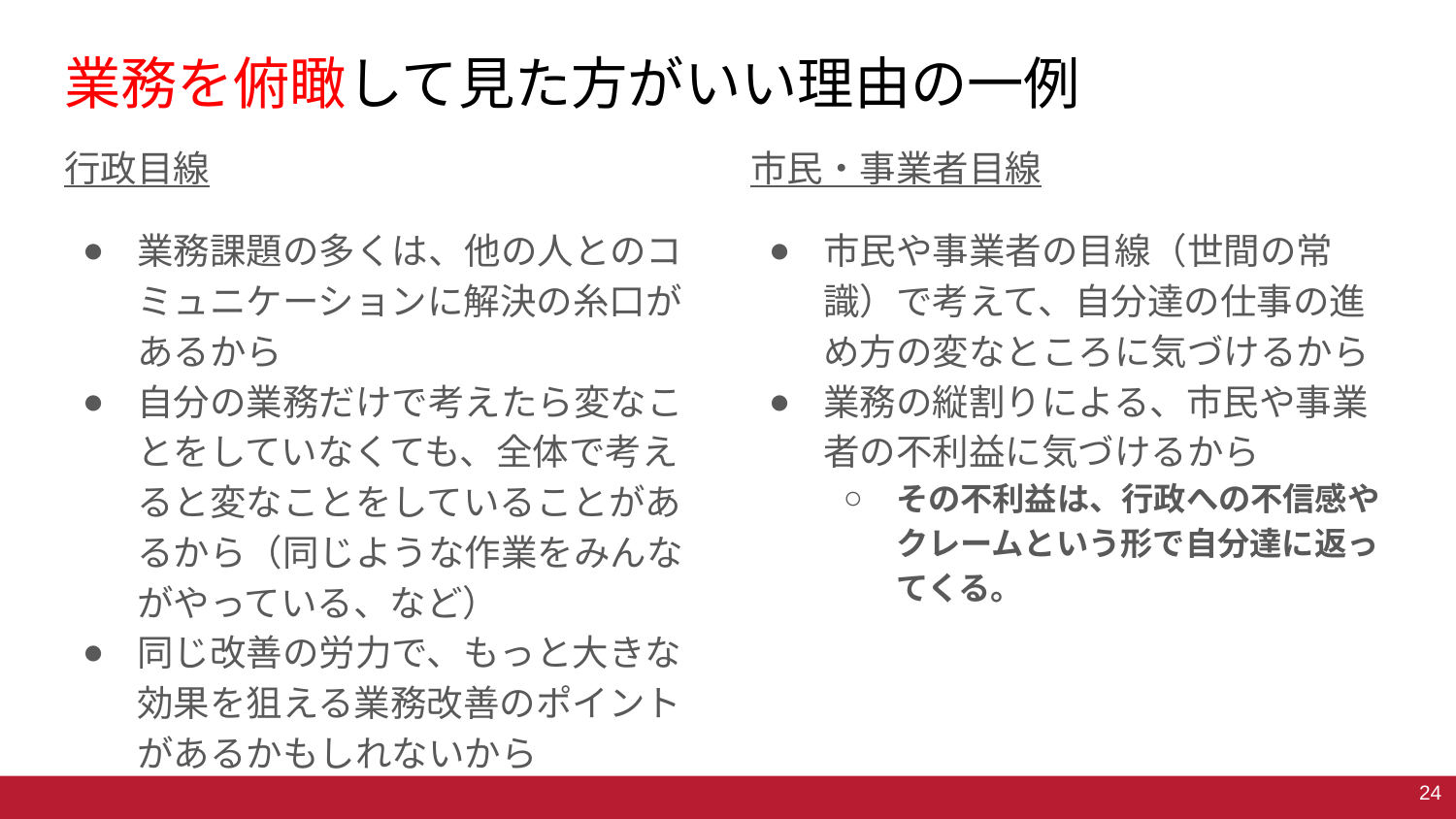

# 業務を俯瞰して見た方がいい理由の一例

市民・事業者目線
市民や事業者の目線（世間の常識）で考えて、自分達の仕事の進め方の変なところに気づけるから
業務の縦割りによる、市民や事業者の不利益に気づけるから
その不利益は、行政への不信感やクレームという形で自分達に返ってくる。
行政目線
業務課題の多くは、他の人とのコミュニケーションに解決の糸口があるから
自分の業務だけで考えたら変なことをしていなくても、全体で考えると変なことをしていることがあるから（同じような作業をみんながやっている、など）
同じ改善の労力で、もっと大きな効果を狙える業務改善のポイントがあるかもしれないから
24